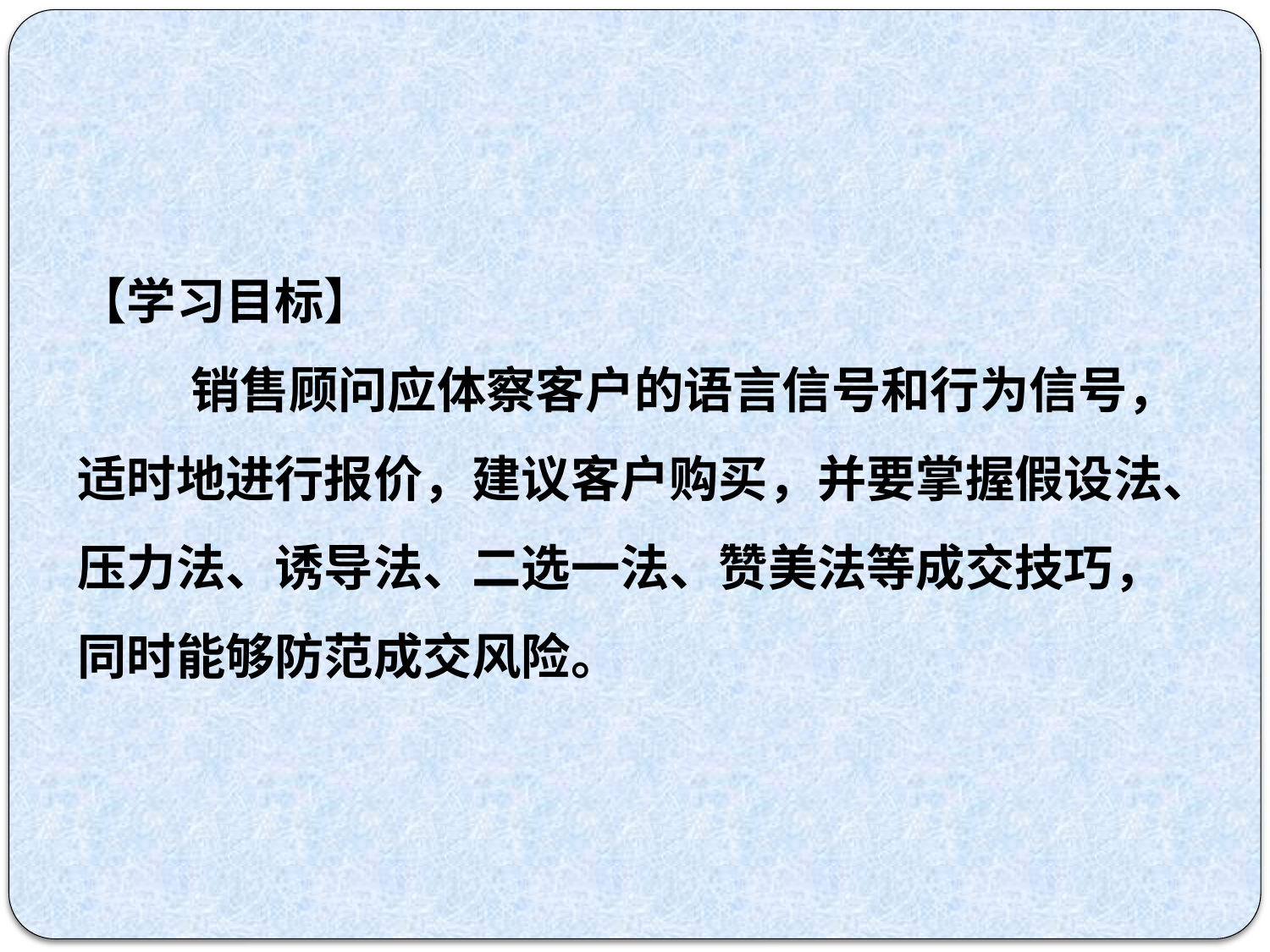

【学习目标】
         销售顾问应体察客户的语言信号和行为信号，适时地进行报价，建议客户购买，并要掌握假设法、压力法、诱导法、二选一法、赞美法等成交技巧，同时能够防范成交风险。